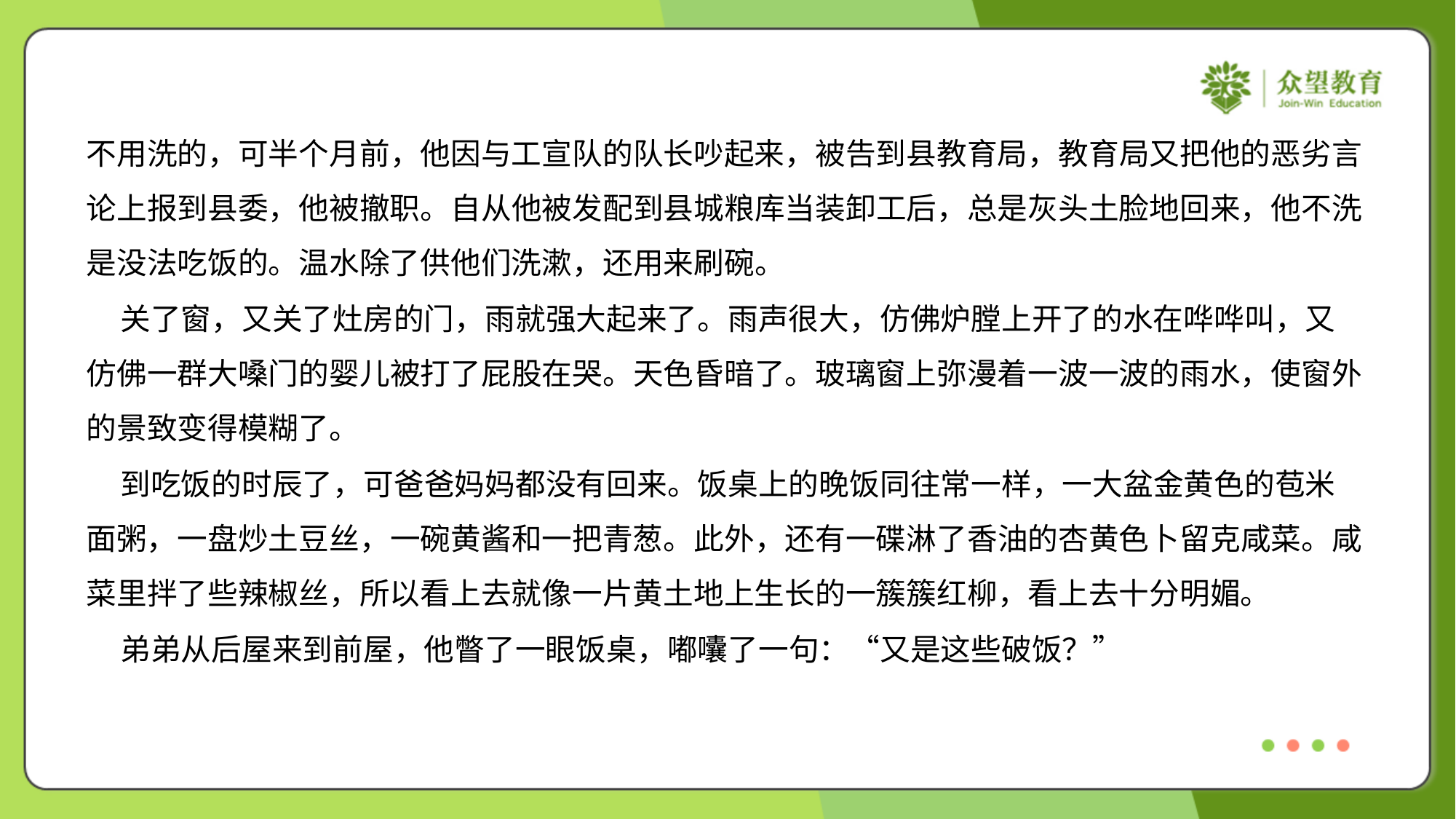

不用洗的，可半个月前，他因与工宣队的队长吵起来，被告到县教育局，教育局又把他的恶劣言
论上报到县委，他被撤职。自从他被发配到县城粮库当装卸工后，总是灰头土脸地回来，他不洗
是没法吃饭的。温水除了供他们洗漱，还用来刷碗。
    关了窗，又关了灶房的门，雨就强大起来了。雨声很大，仿佛炉膛上开了的水在哗哗叫，又
仿佛一群大嗓门的婴儿被打了屁股在哭。天色昏暗了。玻璃窗上弥漫着一波一波的雨水，使窗外
的景致变得模糊了。
    到吃饭的时辰了，可爸爸妈妈都没有回来。饭桌上的晚饭同往常一样，一大盆金黄色的苞米
面粥，一盘炒土豆丝，一碗黄酱和一把青葱。此外，还有一碟淋了香油的杏黄色卜留克咸菜。咸
菜里拌了些辣椒丝，所以看上去就像一片黄土地上生长的一簇簇红柳，看上去十分明媚。
    弟弟从后屋来到前屋，他瞥了一眼饭桌，嘟囔了一句：“又是这些破饭？”